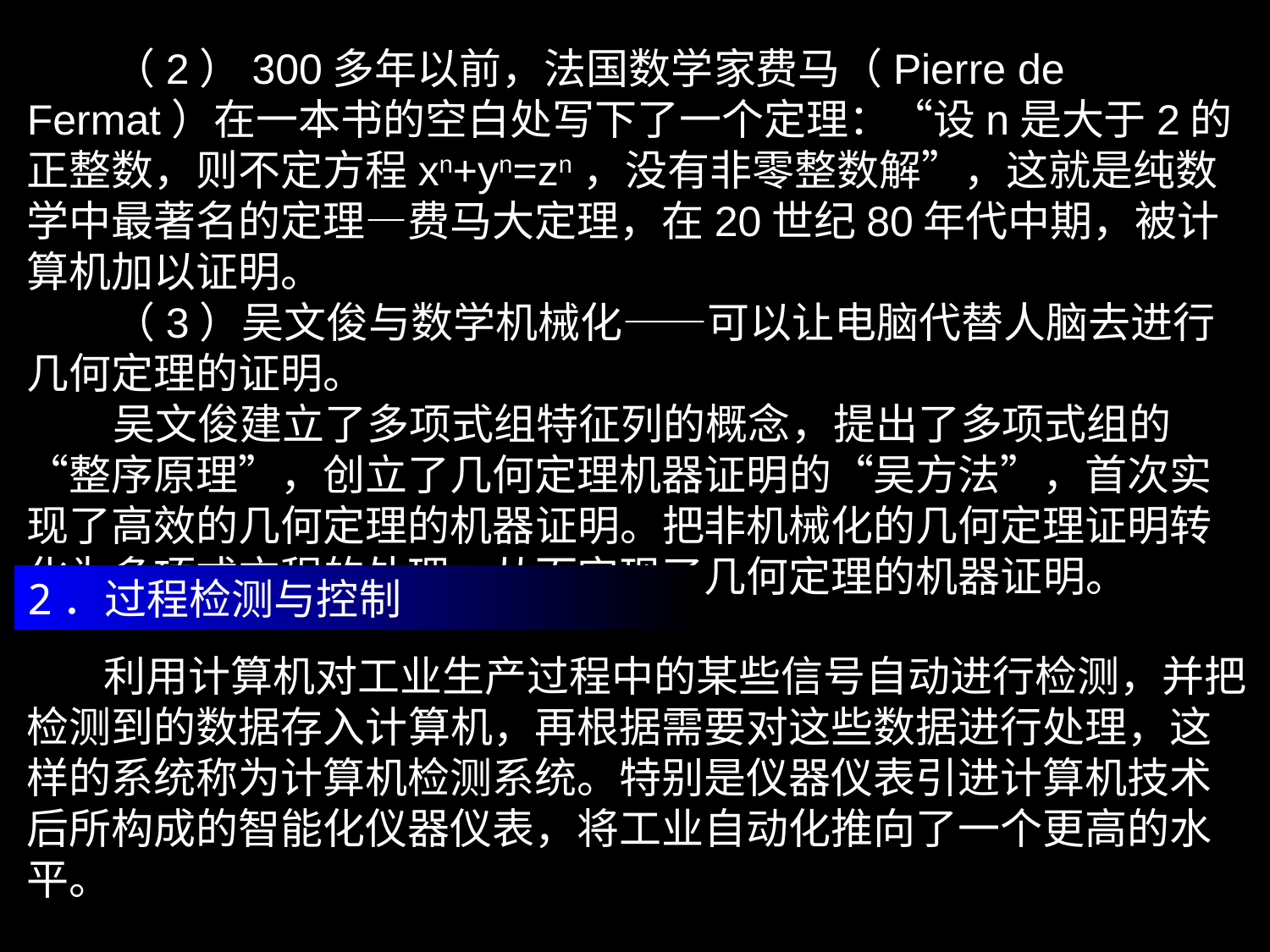

（2）300多年以前，法国数学家费马（Pierre de Fermat）在一本书的空白处写下了一个定理：“设n是大于2的正整数，则不定方程xn+yn=zn，没有非零整数解”，这就是纯数学中最著名的定理—费马大定理，在20世纪80年代中期，被计算机加以证明。
        （3）吴文俊与数学机械化——可以让电脑代替人脑去进行几何定理的证明。
        吴文俊建立了多项式组特征列的概念，提出了多项式组的“整序原理”，创立了几何定理机器证明的“吴方法”，首次实现了高效的几何定理的机器证明。把非机械化的几何定理证明转化为多项式方程的处理，从而实现了几何定理的机器证明。
2．过程检测与控制
       利用计算机对工业生产过程中的某些信号自动进行检测，并把检测到的数据存入计算机，再根据需要对这些数据进行处理，这样的系统称为计算机检测系统。特别是仪器仪表引进计算机技术后所构成的智能化仪器仪表，将工业自动化推向了一个更高的水平。